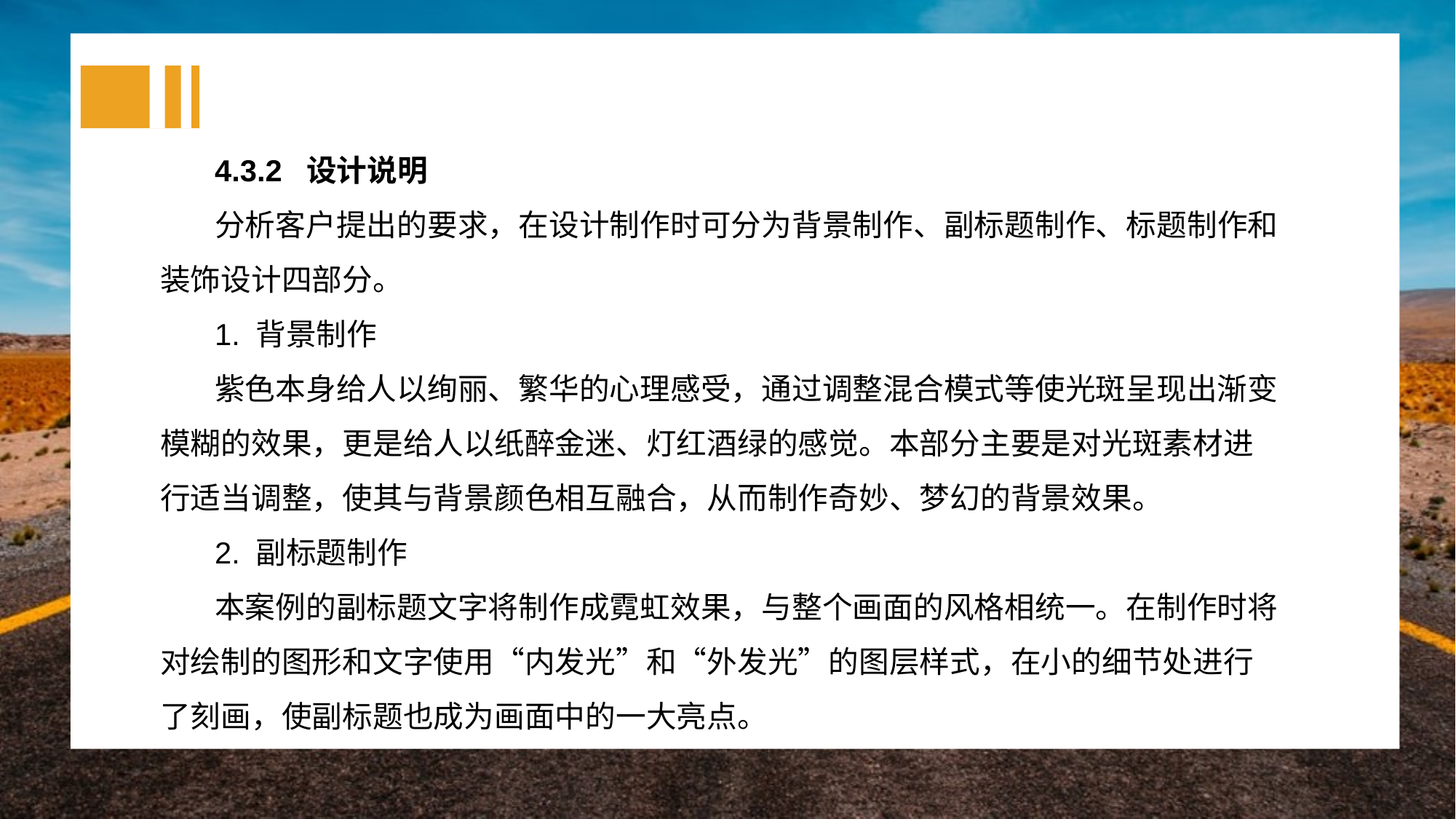

4.3.2  设计说明
分析客户提出的要求，在设计制作时可分为背景制作、副标题制作、标题制作和装饰设计四部分。
1. 背景制作
紫色本身给人以绚丽、繁华的心理感受，通过调整混合模式等使光斑呈现出渐变模糊的效果，更是给人以纸醉金迷、灯红酒绿的感觉。本部分主要是对光斑素材进行适当调整，使其与背景颜色相互融合，从而制作奇妙、梦幻的背景效果。
2. 副标题制作
本案例的副标题文字将制作成霓虹效果，与整个画面的风格相统一。在制作时将对绘制的图形和文字使用“内发光”和“外发光”的图层样式，在小的细节处进行了刻画，使副标题也成为画面中的一大亮点。